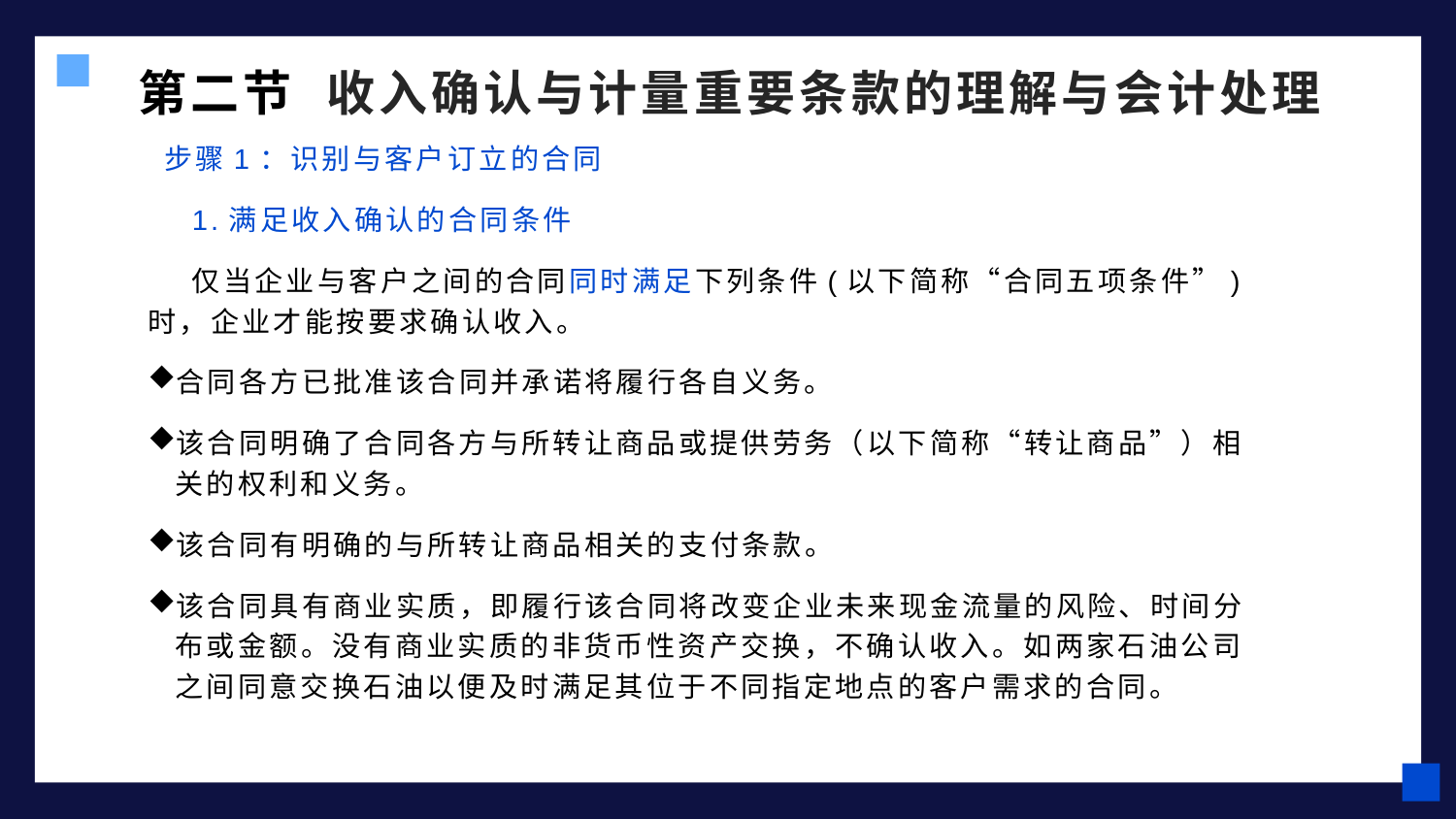

# 第二节  收入确认与计量重要条款的理解与会计处理
 步骤1：识别与客户订立的合同
    1.满足收入确认的合同条件
    仅当企业与客户之间的合同同时满足下列条件(以下简称“合同五项条件”)时，企业才能按要求确认收入。
合同各方已批准该合同并承诺将履行各自义务。
该合同明确了合同各方与所转让商品或提供劳务（以下简称“转让商品”）相关的权利和义务。
该合同有明确的与所转让商品相关的支付条款。
该合同具有商业实质，即履行该合同将改变企业未来现金流量的风险、时间分布或金额。没有商业实质的非货币性资产交换，不确认收入。如两家石油公司之间同意交换石油以便及时满足其位于不同指定地点的客户需求的合同。